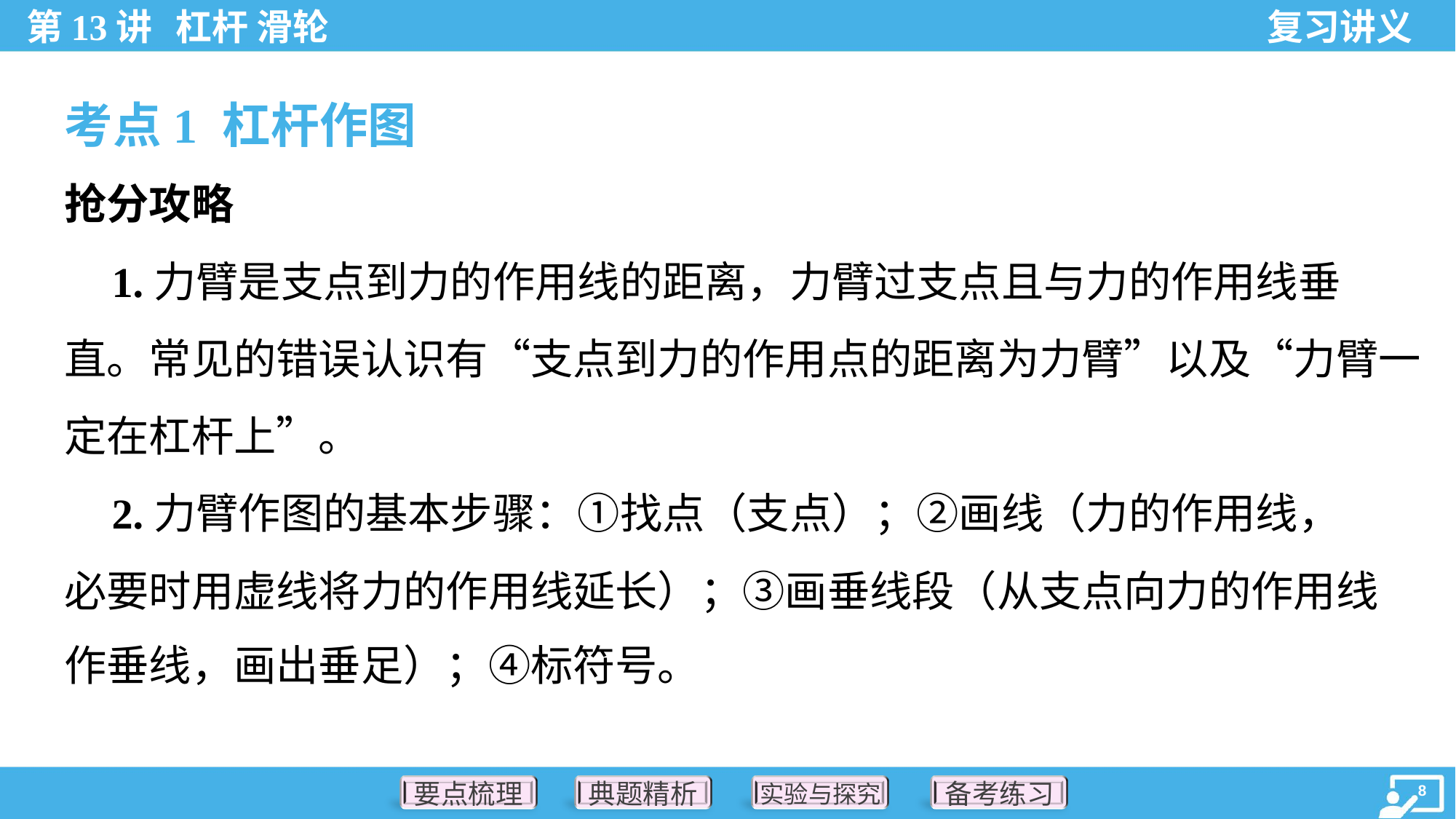

考点1 杠杆作图
抢分攻略
    1.力臂是支点到力的作用线的距离，力臂过支点且与力的作用线垂
直。常见的错误认识有“支点到力的作用点的距离为力臂”以及“力臂一
定在杠杆上”。
    2.力臂作图的基本步骤：①找点（支点）；②画线（力的作用线，
必要时用虚线将力的作用线延长）；③画垂线段（从支点向力的作用线
作垂线，画出垂足）；④标符号。